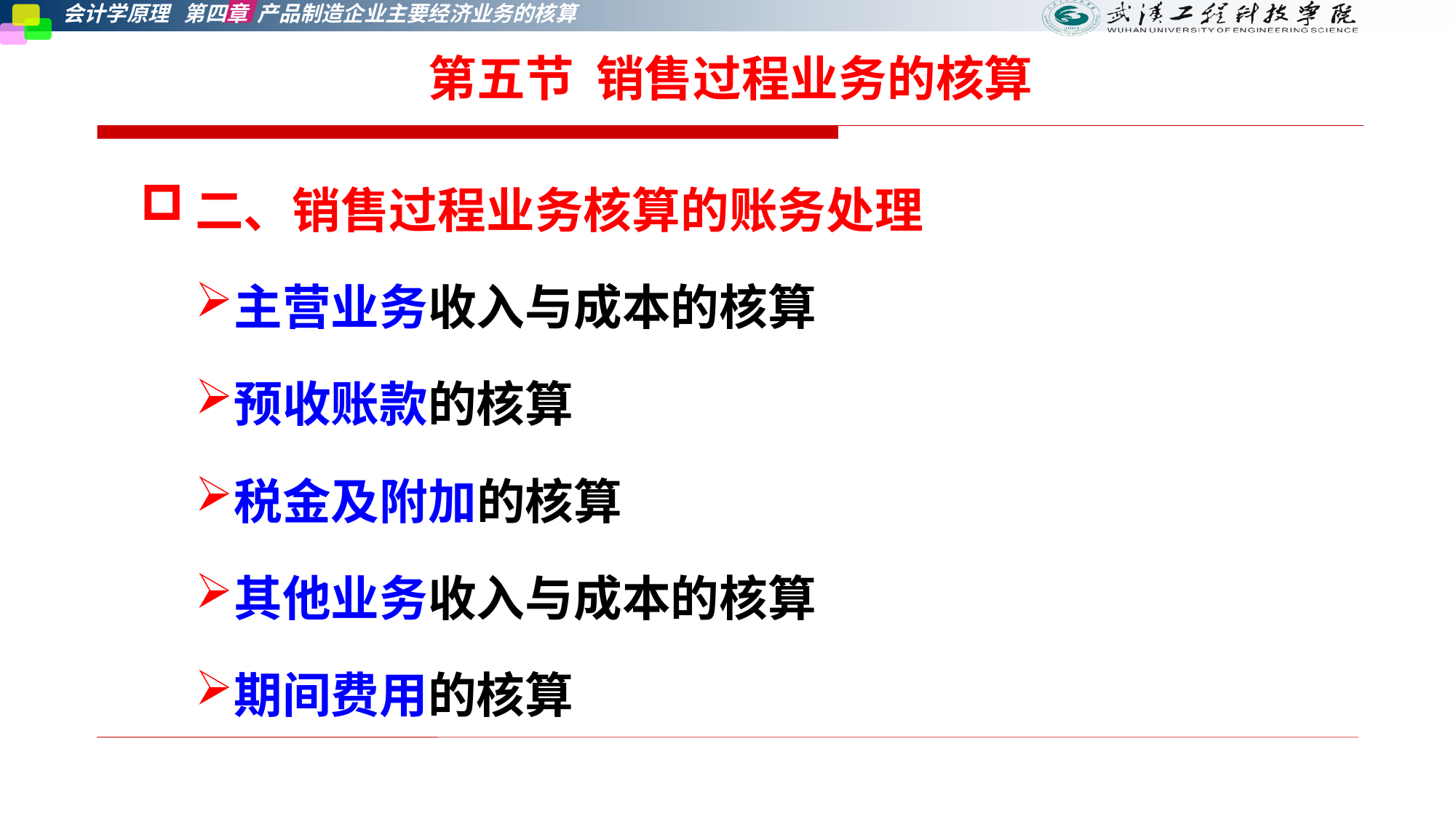

第五节  销售过程业务的核算
二、销售过程业务核算的账务处理
主营业务收入与成本的核算
预收账款的核算
税金及附加的核算
其他业务收入与成本的核算
期间费用的核算